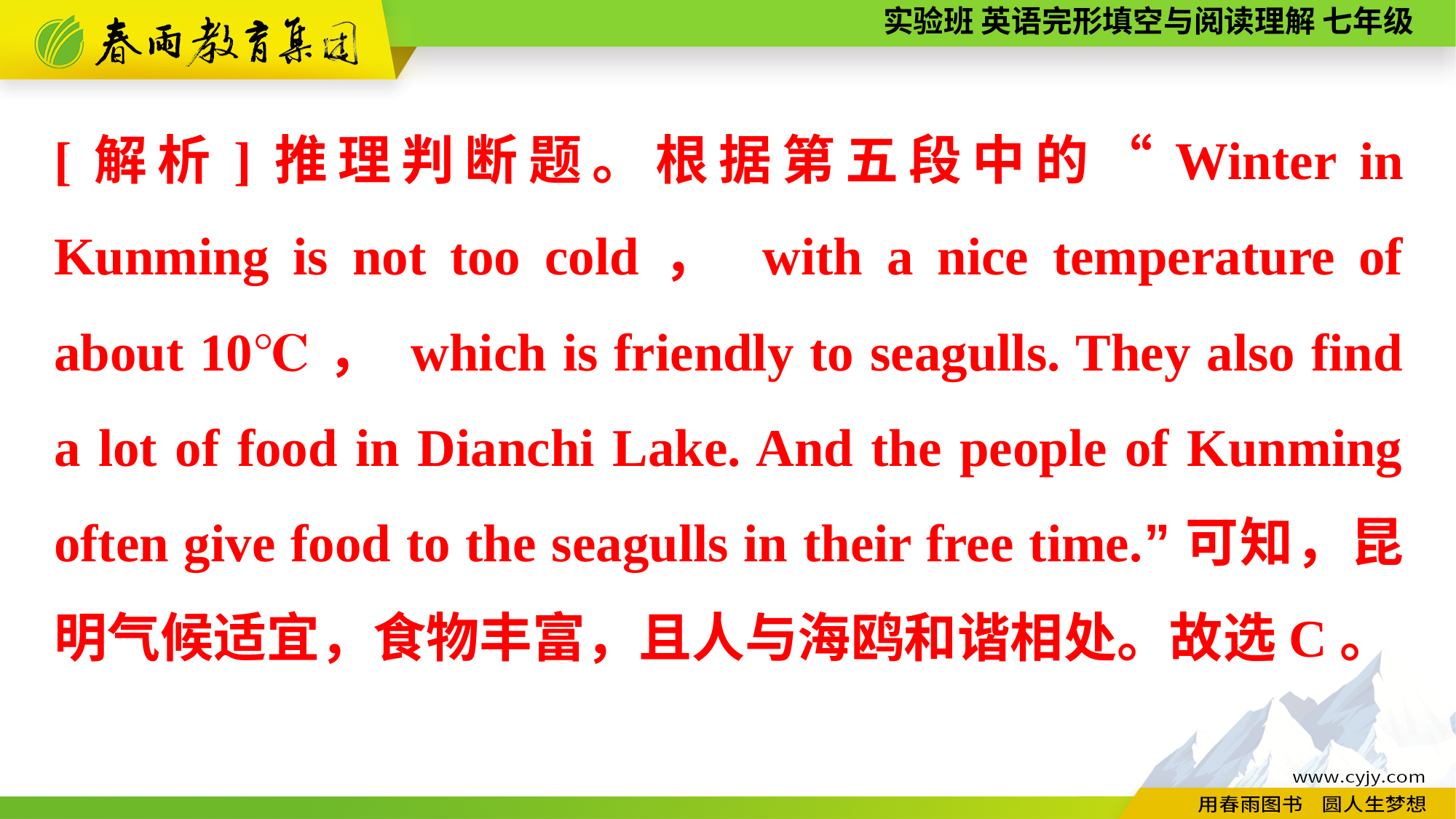

[解析]推理判断题。根据第五段中的“Winter in Kunming is not too cold， with a nice temperature of about 10℃， which is friendly to seagulls. They also find a lot of food in Dianchi Lake. And the people of Kunming often give food to the seagulls in their free time.”可知，昆明气候适宜，食物丰富，且人与海鸥和谐相处。故选C。